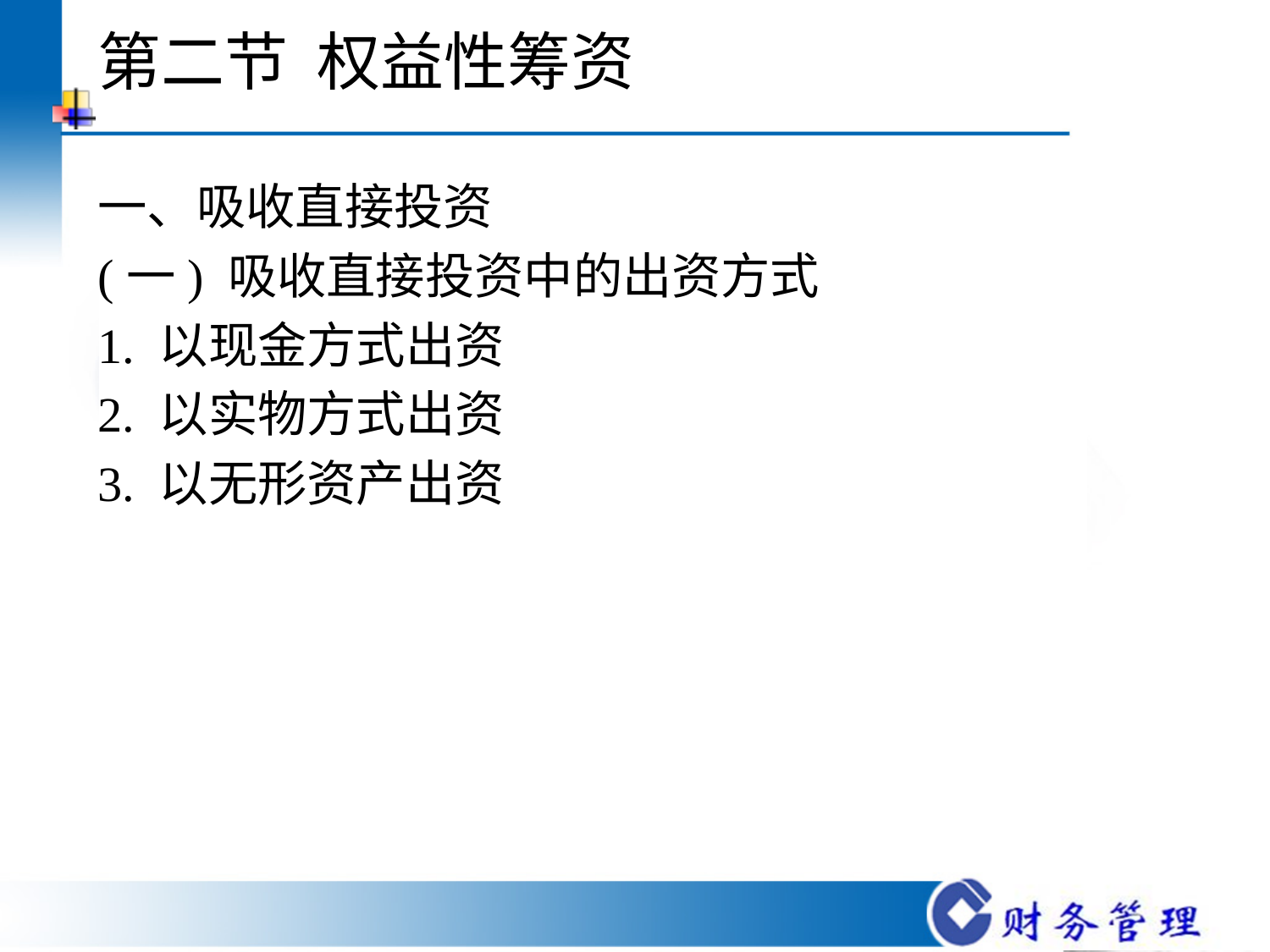

# 第二节  权益性筹资
一、吸收直接投资
(一) 吸收直接投资中的出资方式
1. 以现金方式出资
2. 以实物方式出资
3. 以无形资产出资
13